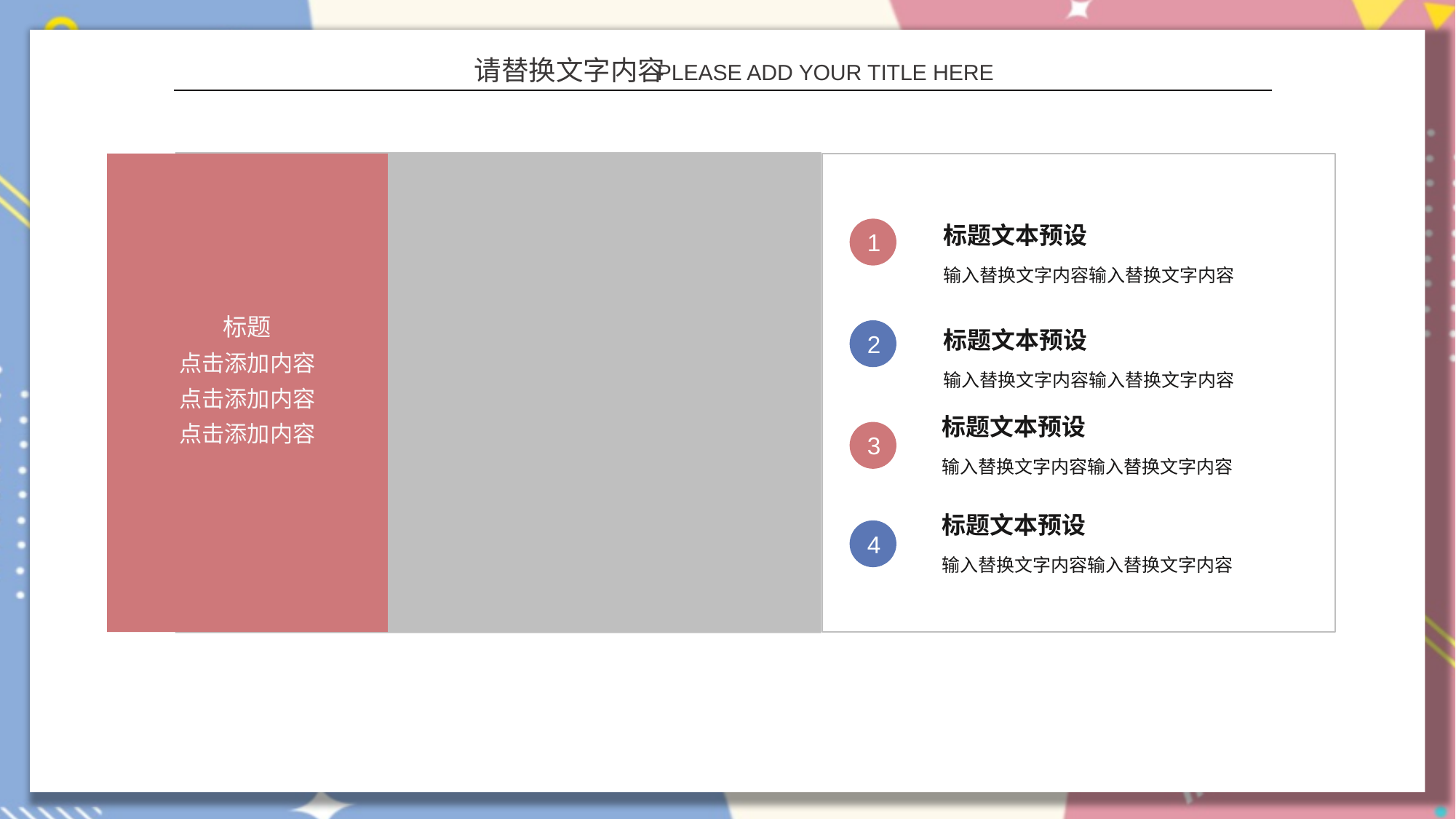

请替换文字内容
PLEASE ADD YOUR TITLE HERE

标题
点击添加内容
点击添加内容
点击添加内容

标题文本预设
1
输入替换文字内容输入替换文字内容
标题文本预设
2
输入替换文字内容输入替换文字内容
标题文本预设
3
输入替换文字内容输入替换文字内容
标题文本预设
4
输入替换文字内容输入替换文字内容